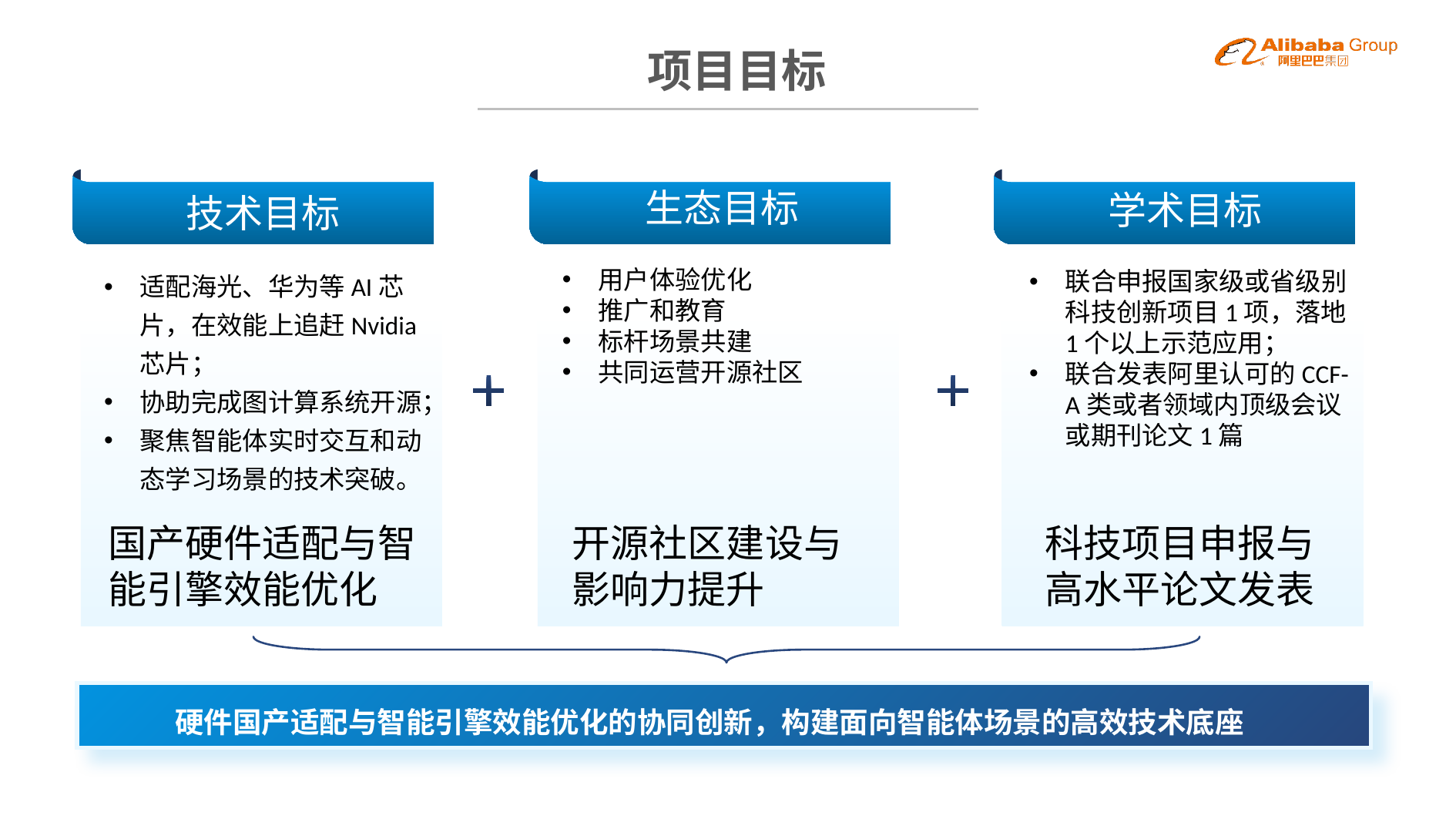

BBAAD9C20180234D78E509342D30B68042B9B2091AC58B80A1D98F3CB1E32B745B46B2386164DB0F22492E08C84624EC2D0921AAA1D0EBB11B5EC254370E25D524FE053D7C25E687A49429D76ED243B22E22E5817C4904A6A8CEB19A51160C68DC162490BEB
# 项目目标

学术目标
联合申报国家级或省级别科技创新项目1项，落地1个以上示范应用；
联合发表阿里认可的CCF-A类或者领域内顶级会议或期刊论文1篇

生态目标
用户体验优化
推广和教育
标杆场景共建
共同运营开源社区

技术目标
适配海光、华为等AI芯片，在效能上追赶Nvidia芯片；
协助完成图计算系统开源；
聚焦智能体实时交互和动态学习场景的技术突破。

国产硬件适配与智能引擎效能优化
开源社区建设与影响力提升
科技项目申报与高水平论文发表

硬件国产适配与智能引擎效能优化的协同创新，构建面向智能体场景的高效技术底座